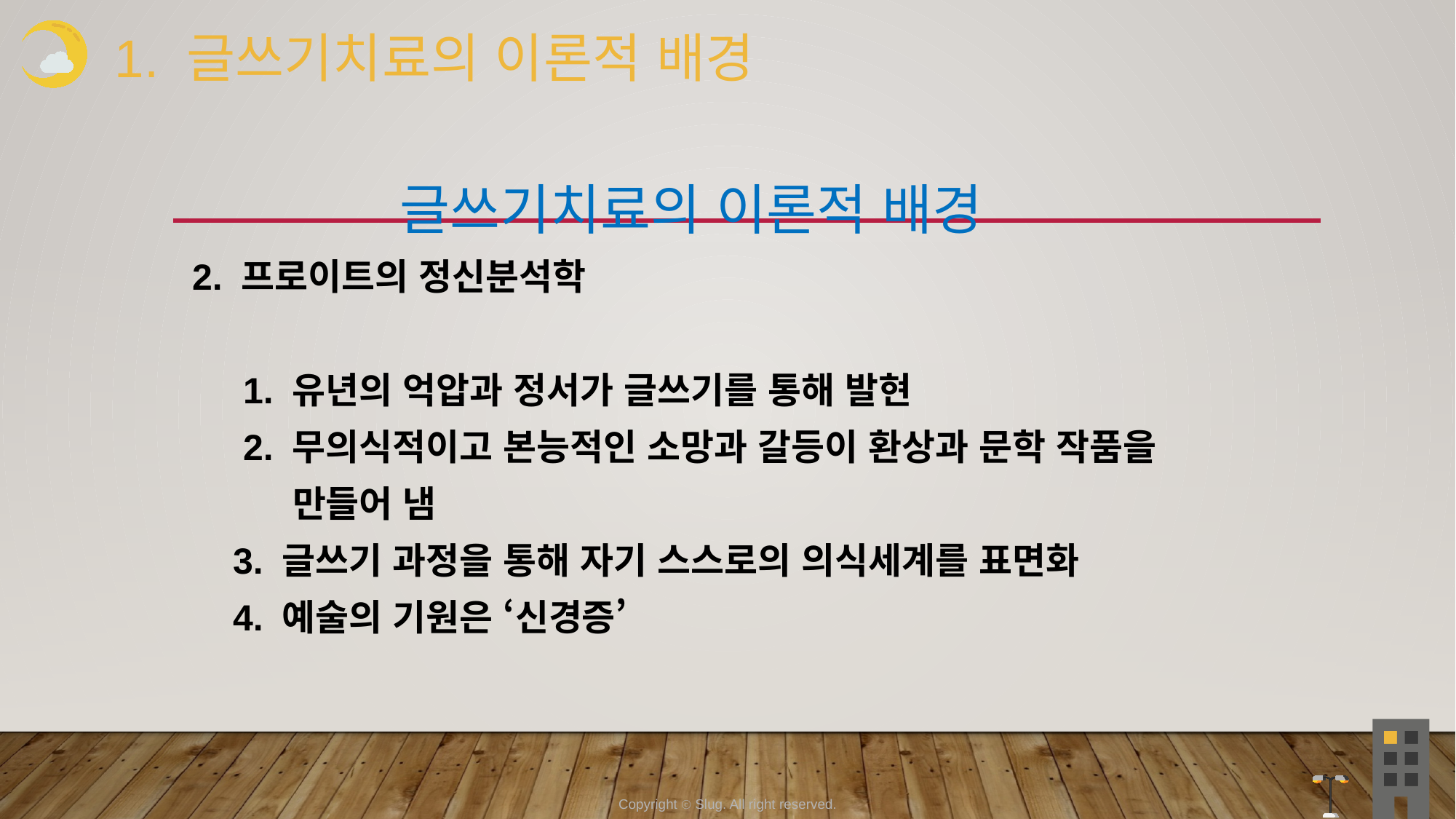

1. 글쓰기치료의 이론적 배경

                글쓰기치료의 이론적 배경
2. 프로이트의 정신분석학

     1. 유년의 억압과 정서가 글쓰기를 통해 발현
     2. 무의식적이고 본능적인 소망과 갈등이 환상과 문학 작품을
         만들어 냄
    3. 글쓰기 과정을 통해 자기 스스로의 의식세계를 표면화
    4. 예술의 기원은 ‘신경증’

Copyright ⓒ Slug. All right reserved.